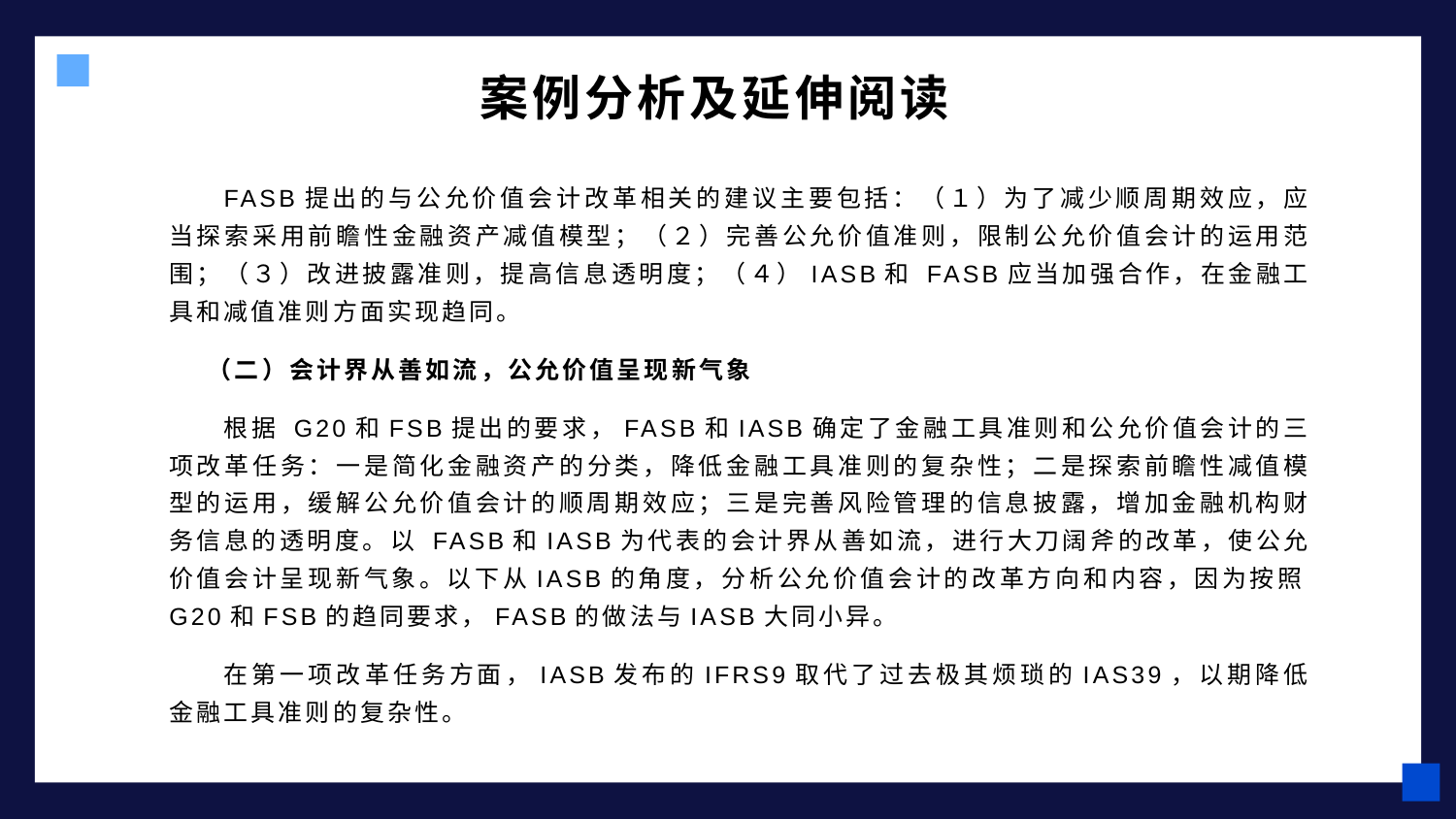

# 案例分析及延伸阅读
FASB提出的与公允价值会计改革相关的建议主要包括：（１）为了减少顺周期效应，应当探索采用前瞻性金融资产减值模型；（２）完善公允价值准则，限制公允价值会计的运用范围；（３）改进披露准则，提高信息透明度；（４）IASB和 FASB应当加强合作，在金融工具和减值准则方面实现趋同。
（二）会计界从善如流，公允价值呈现新气象
根据 G20和FSB提出的要求，FASB和IASB确定了金融工具准则和公允价值会计的三项改革任务：一是简化金融资产的分类，降低金融工具准则的复杂性；二是探索前瞻性减值模型的运用，缓解公允价值会计的顺周期效应；三是完善风险管理的信息披露，增加金融机构财务信息的透明度。以 FASB和IASB为代表的会计界从善如流，进行大刀阔斧的改革，使公允价值会计呈现新气象。以下从IASB的角度，分析公允价值会计的改革方向和内容，因为按照G20和FSB的趋同要求，FASB的做法与IASB大同小异。
在第一项改革任务方面，IASB发布的IFRS9取代了过去极其烦琐的IAS39，以期降低金融工具准则的复杂性。